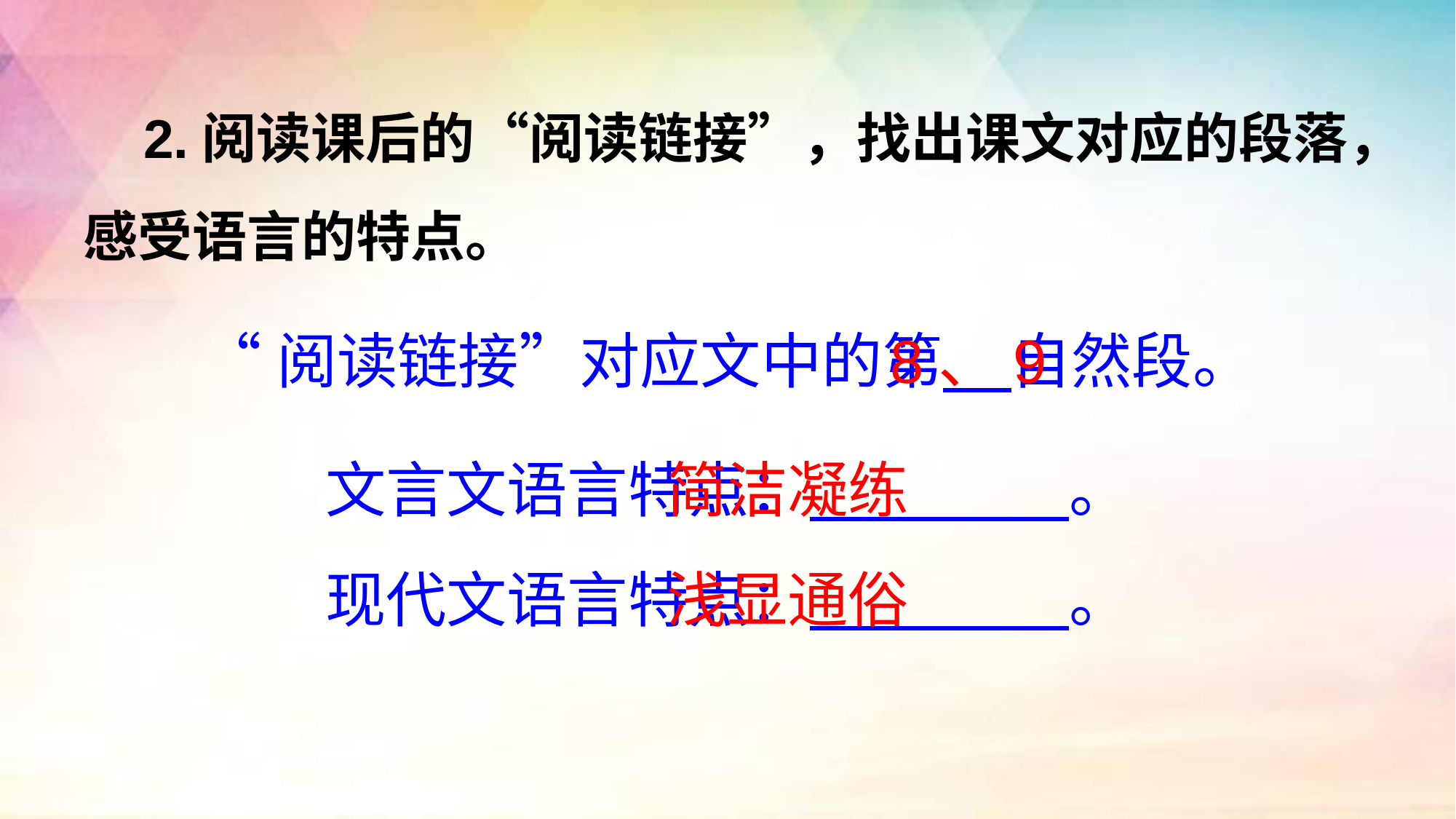

2.阅读课后的“阅读链接”，找出课文对应的段落，感受语言的特点。
“阅读链接”对应文中的第     自然段。
8、9
简洁凝练
文言文语言特点：                   。
浅显通俗
现代文语言特点：                   。